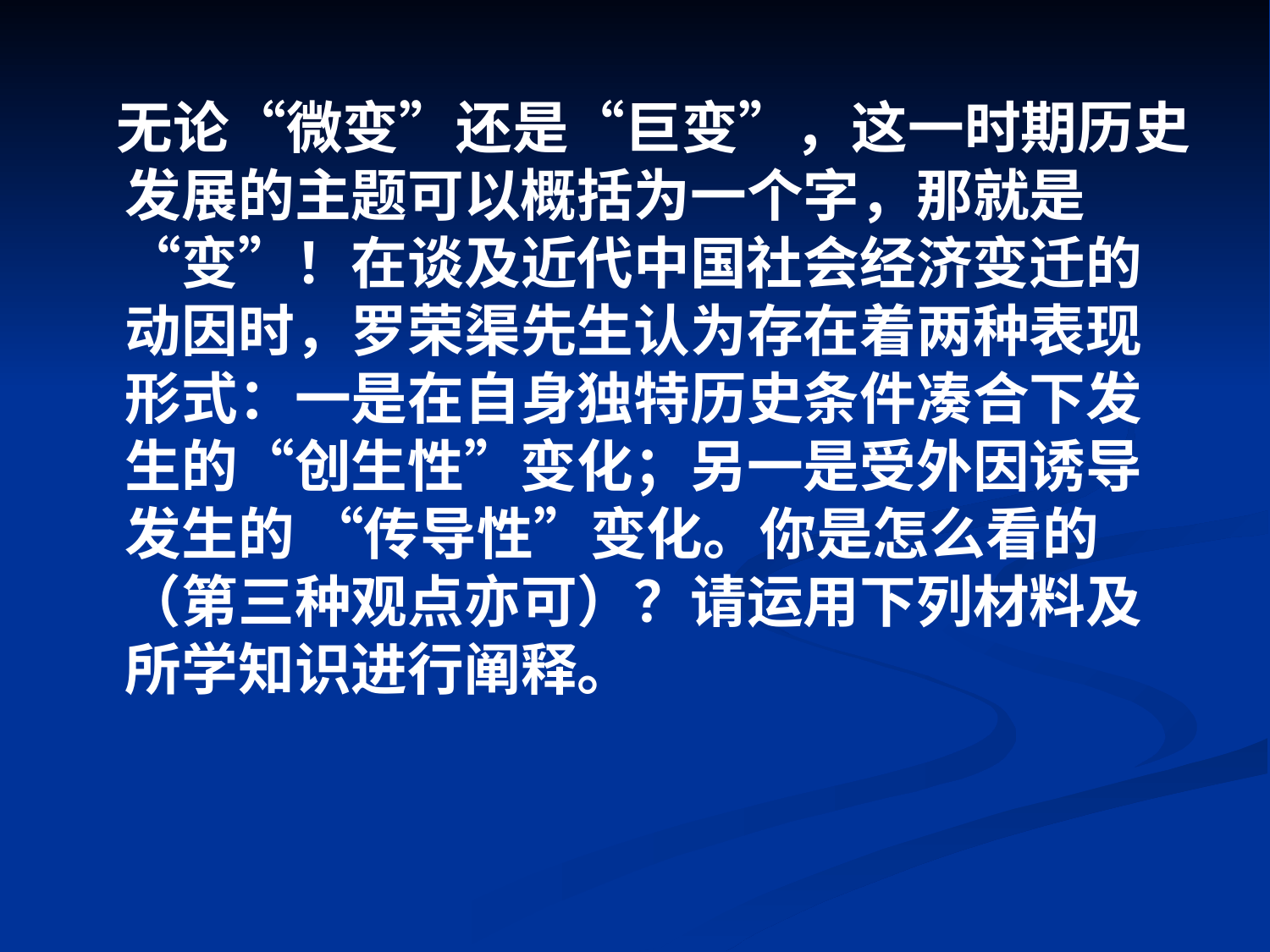

无论“微变”还是“巨变”，这一时期历史发展的主题可以概括为一个字，那就是“变”！在谈及近代中国社会经济变迁的动因时，罗荣渠先生认为存在着两种表现形式：一是在自身独特历史条件凑合下发生的“创生性”变化；另一是受外因诱导发生的 “传导性”变化。你是怎么看的（第三种观点亦可）？请运用下列材料及所学知识进行阐释。